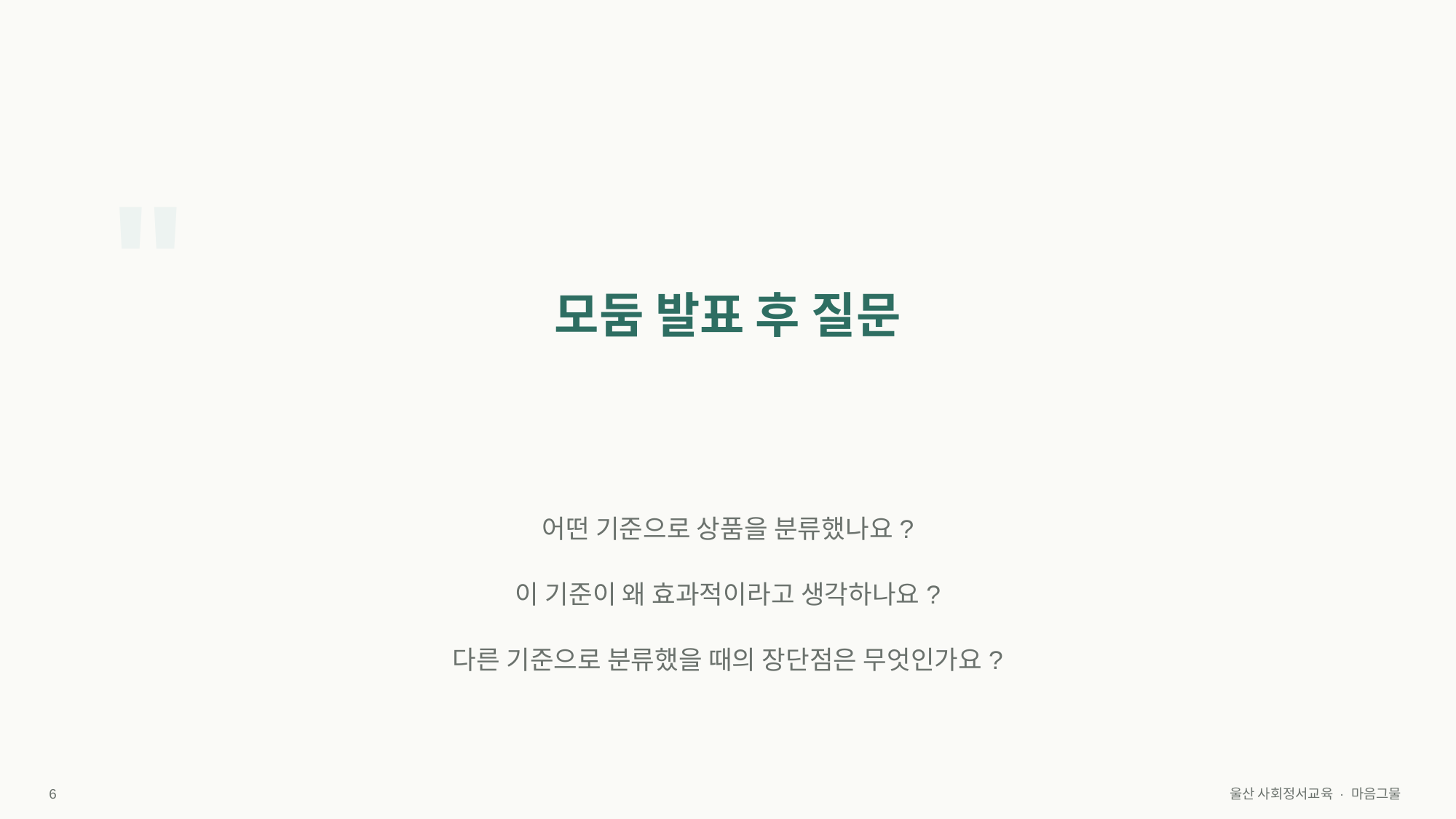

"
모둠 발표 후 질문
어떤 기준으로 상품을 분류했나요?
이 기준이 왜 효과적이라고 생각하나요?
다른 기준으로 분류했을 때의 장단점은 무엇인가요?
6
울산 사회정서교육 · 마음그물